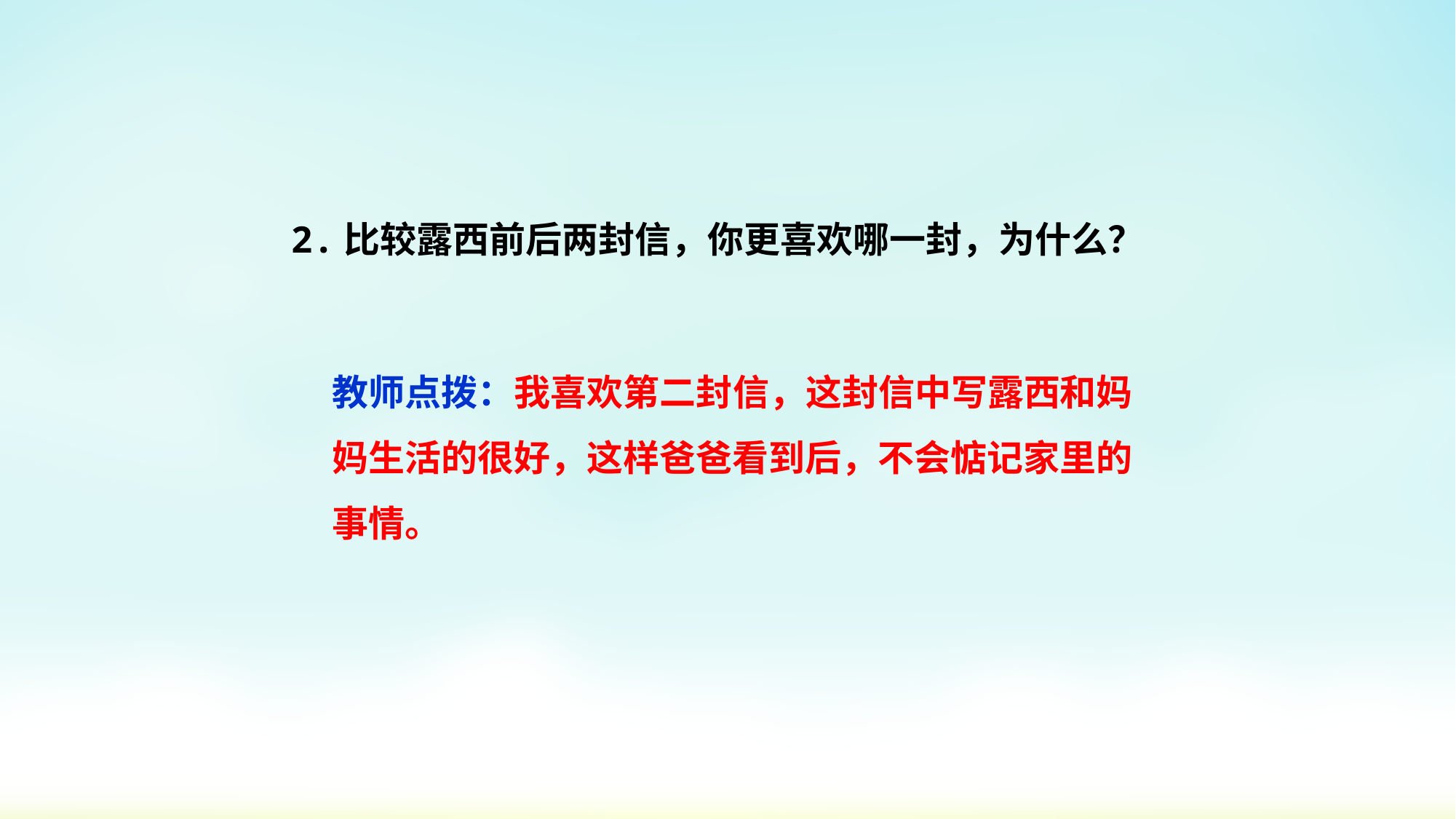

2.比较露西前后两封信，你更喜欢哪一封，为什么？
教师点拨：我喜欢第二封信，这封信中写露西和妈妈生活的很好，这样爸爸看到后，不会惦记家里的事情。